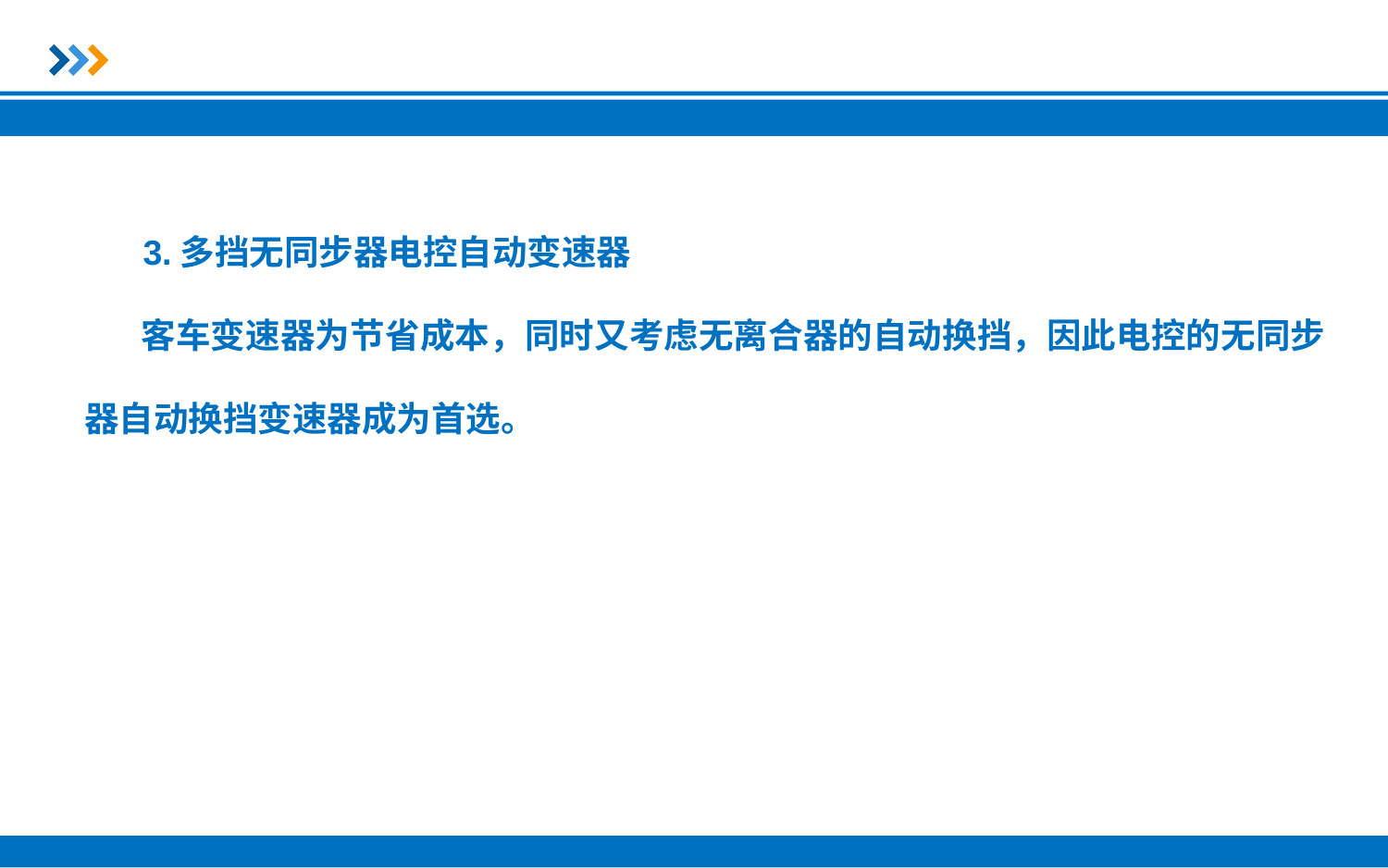

3.多挡无同步器电控自动变速器
      客车变速器为节省成本，同时又考虑无离合器的自动换挡，因此电控的无同步器自动换挡变速器成为首选。